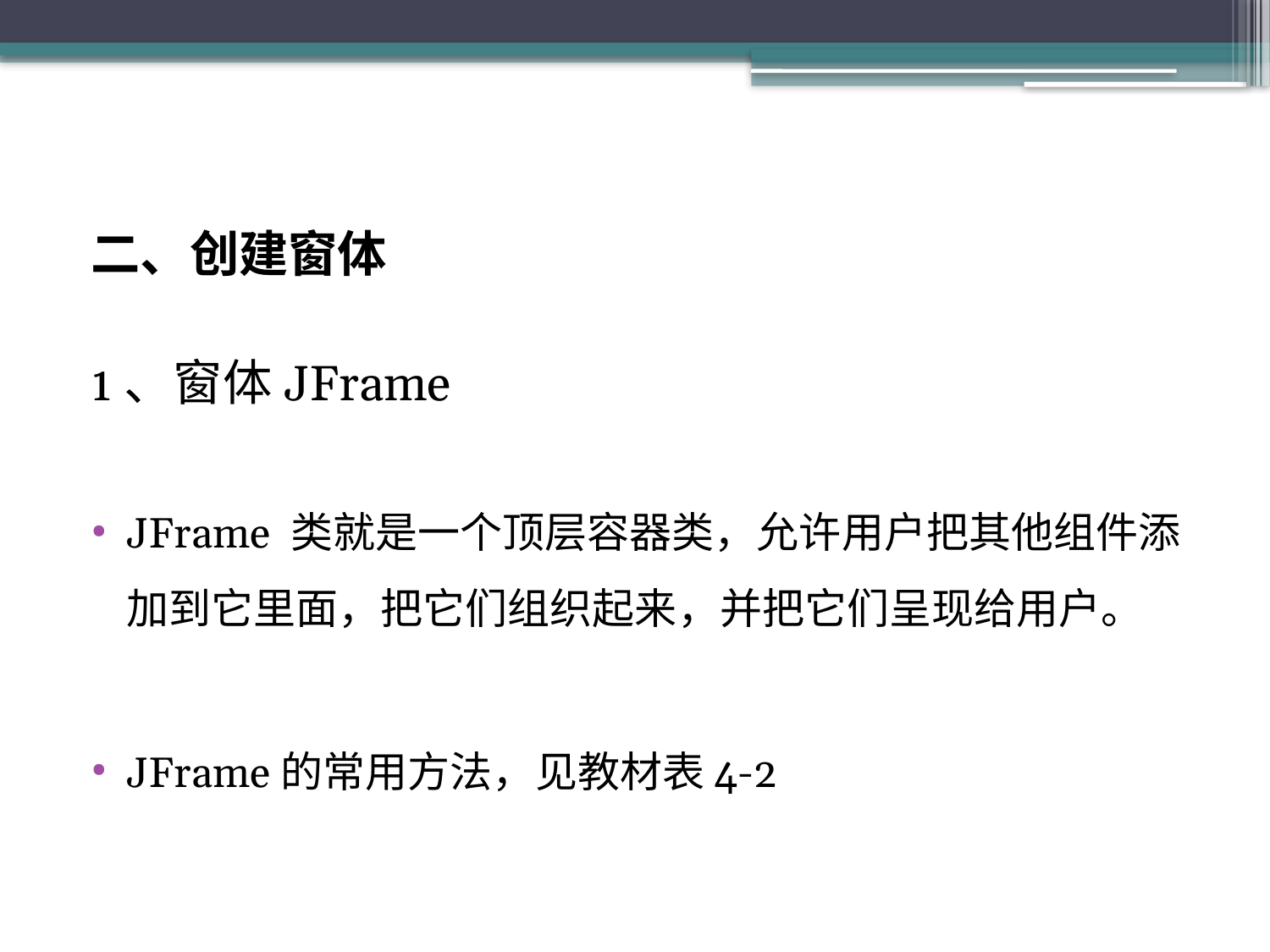

#
二、创建窗体

1、窗体JFrame

JFrame 类就是一个顶层容器类，允许用户把其他组件添加到它里面，把它们组织起来，并把它们呈现给用户。

JFrame的常用方法，见教材表4-2